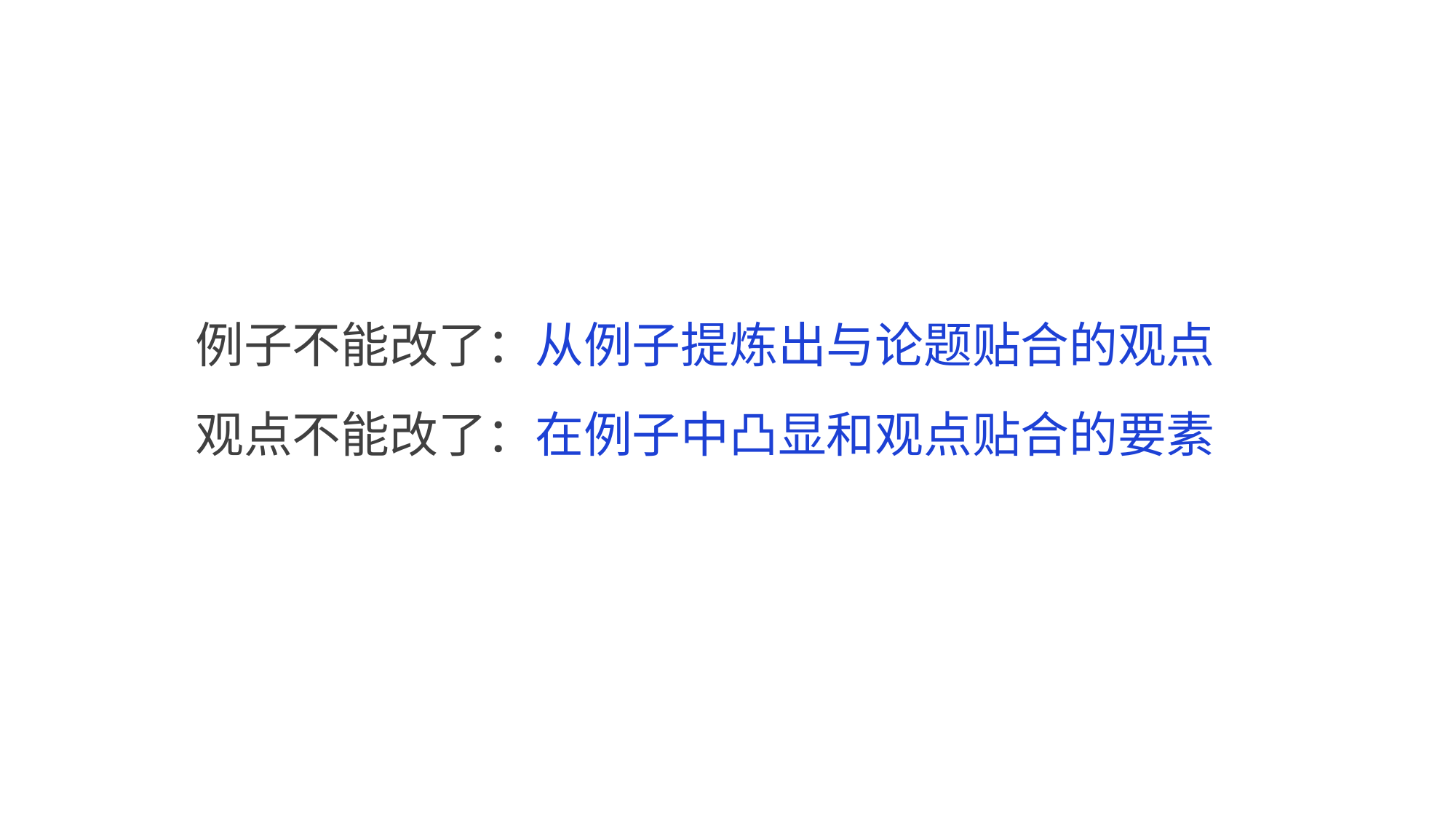

例子不能改了：从例子提炼出与论题贴合的观点 观点不能改了：在例子中凸显和观点贴合的要素